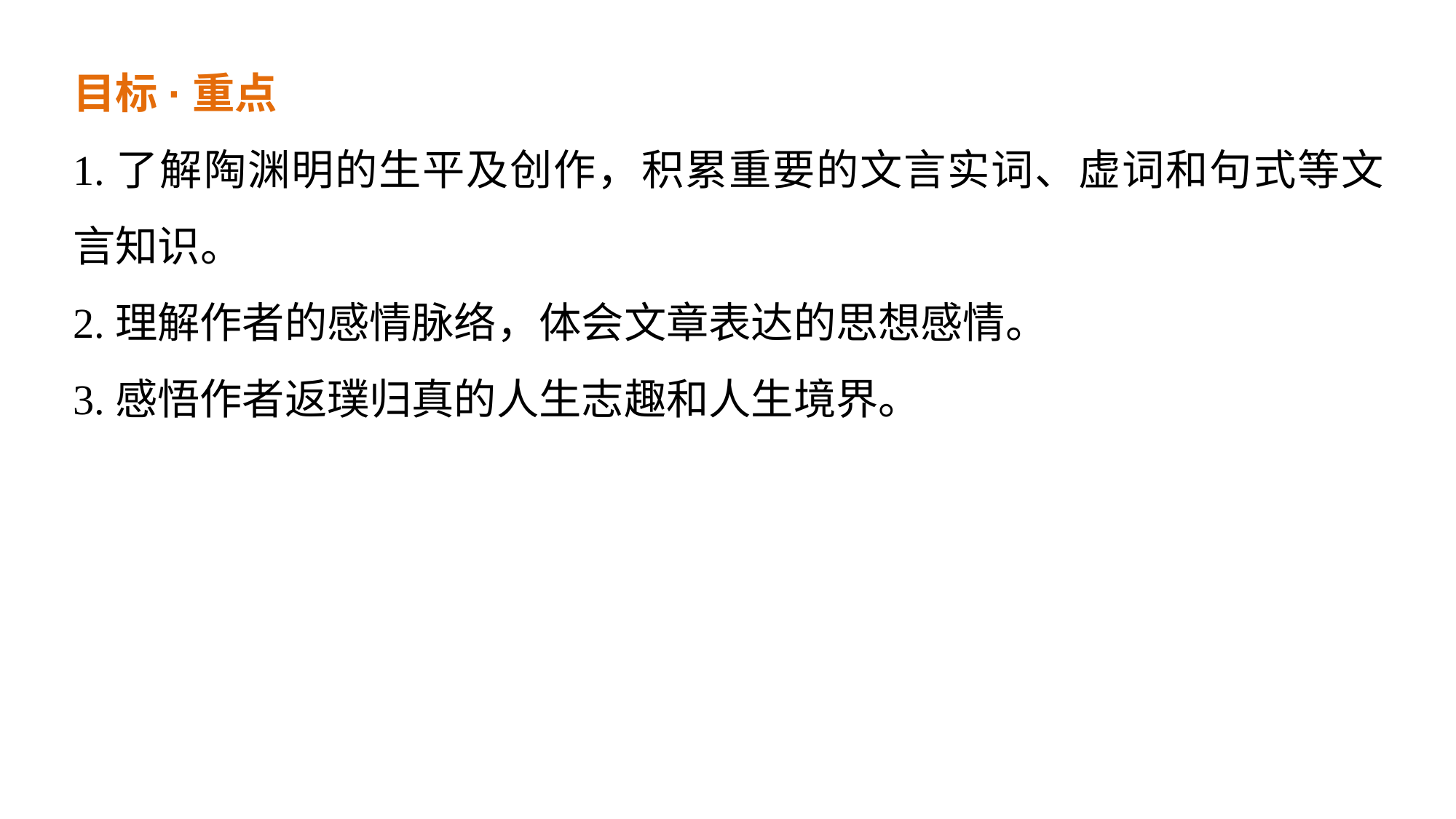

目标·重点
1.了解陶渊明的生平及创作，积累重要的文言实词、虚词和句式等文言知识。
2.理解作者的感情脉络，体会文章表达的思想感情。
3.感悟作者返璞归真的人生志趣和人生境界。